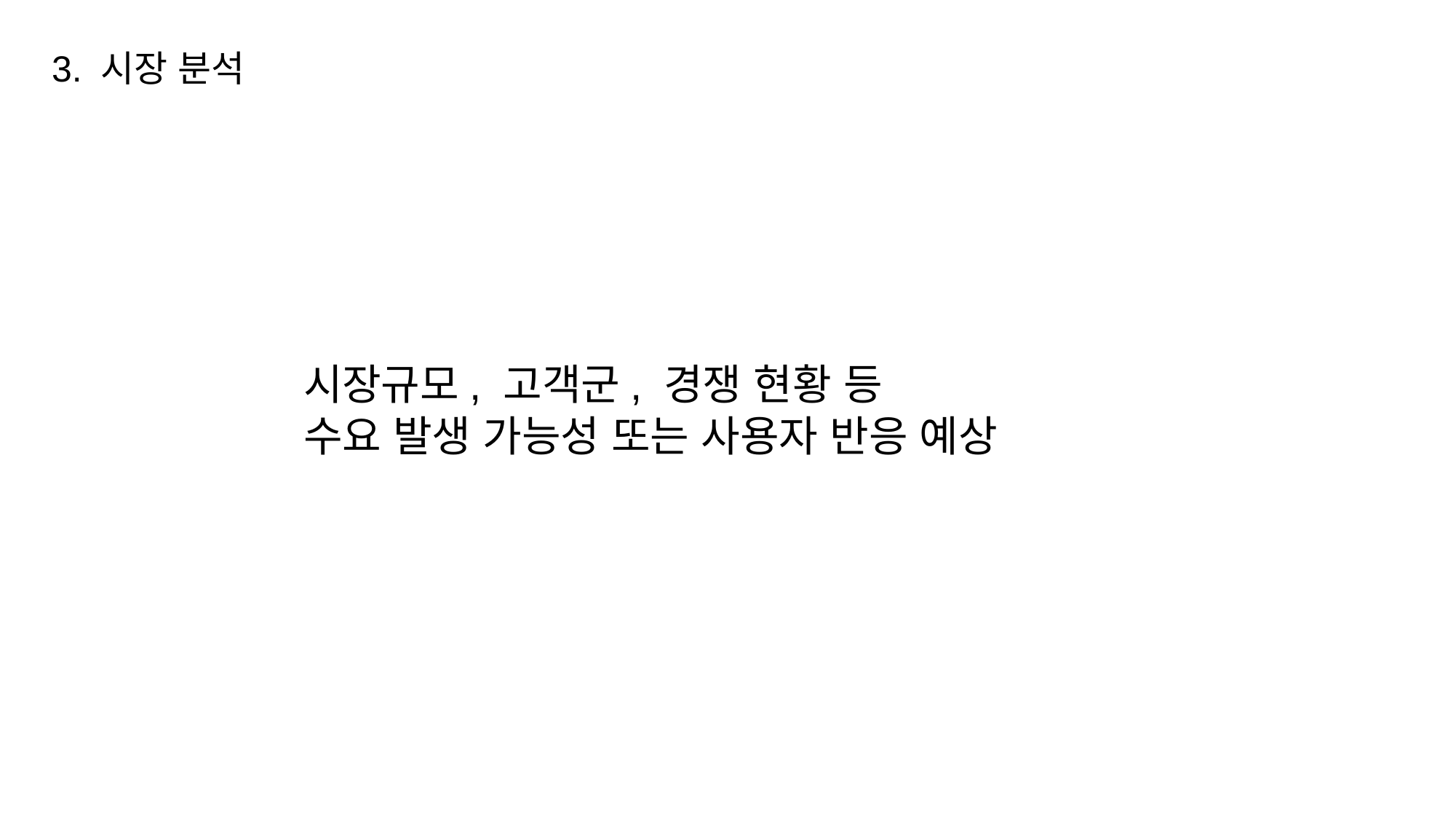

3. 시장 분석
시장규모, 고객군, 경쟁 현황 등
수요 발생 가능성 또는 사용자 반응 예상